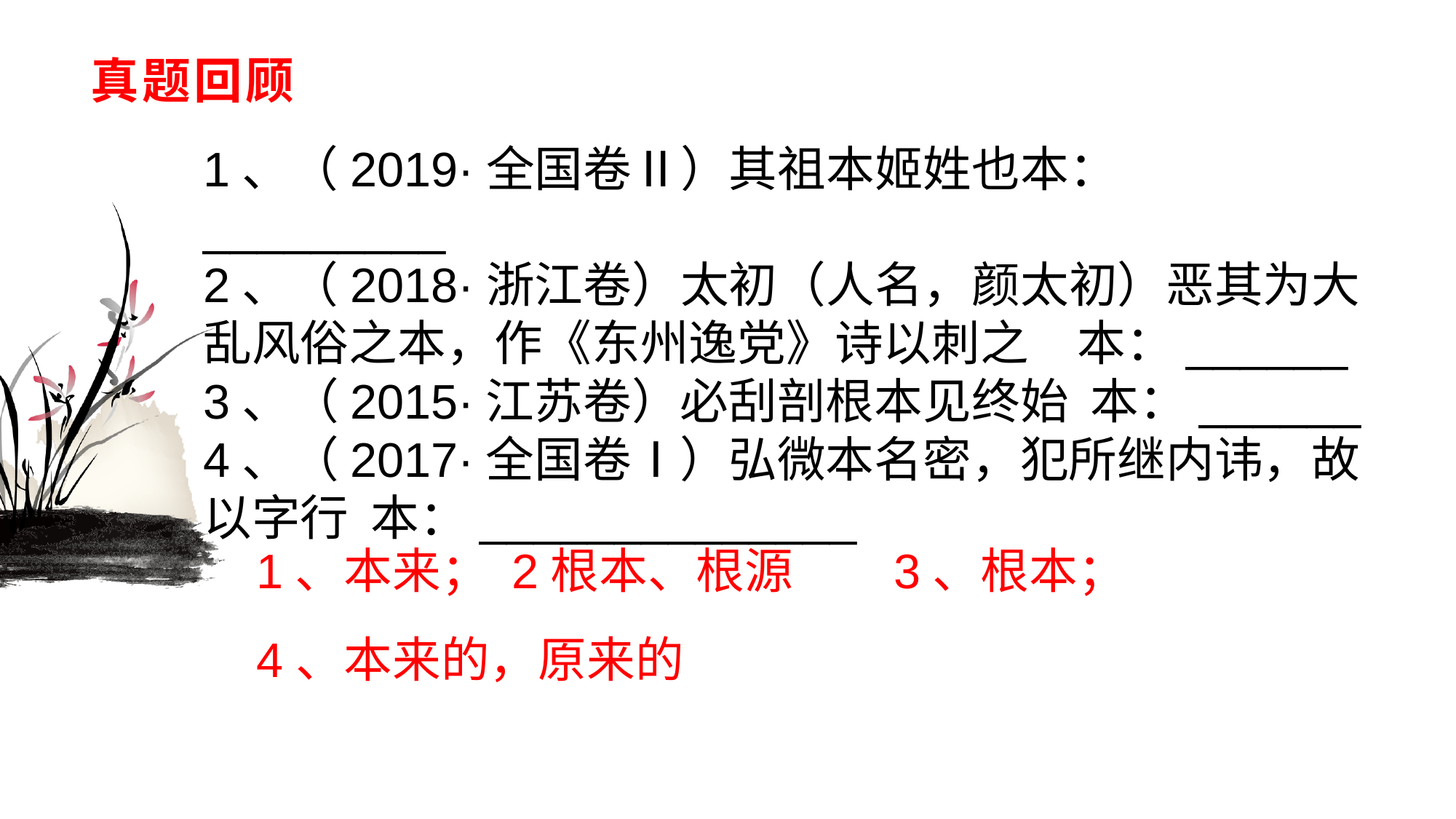

# 真题回顾
1、（2019·全国卷Ⅱ）其祖本姬姓也本：_________
2、（2018·浙江卷）太初（人名，颜太初）恶其为大乱风俗之本，作《东州逸党》诗以刺之　本：______
3、（2015·江苏卷）必刮剖根本见终始  本：______
4、（2017·全国卷Ⅰ）弘微本名密，犯所继内讳，故以字行  本：______________
1、本来；
2根本、根源
3、根本；
4、本来的，原来的